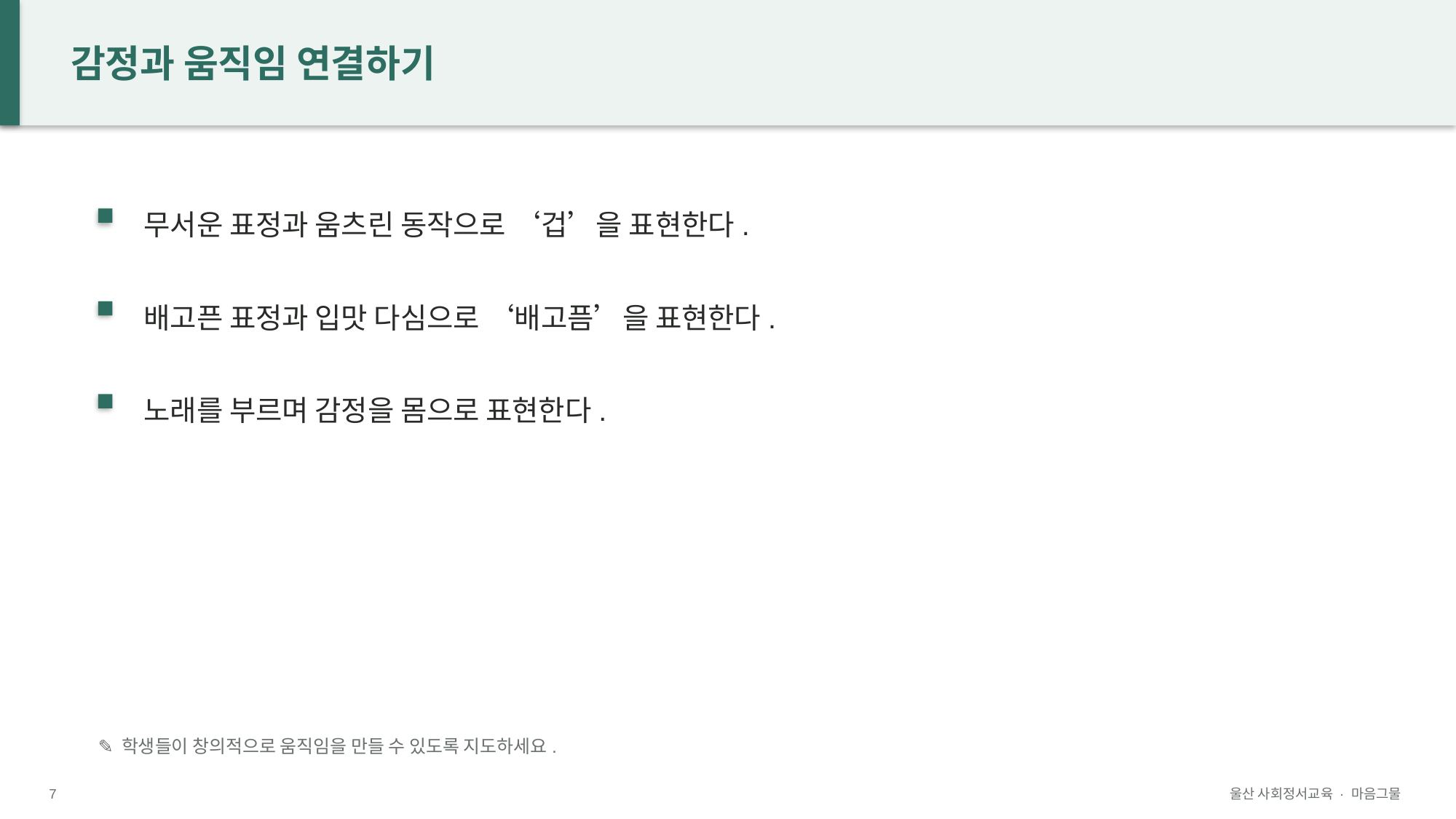

감정과 움직임 연결하기
무서운 표정과 움츠린 동작으로 ‘겁’을 표현한다.

배고픈 표정과 입맛 다심으로 ‘배고픔’을 표현한다.

노래를 부르며 감정을 몸으로 표현한다.

✎ 학생들이 창의적으로 움직임을 만들 수 있도록 지도하세요.
7
울산 사회정서교육 · 마음그물